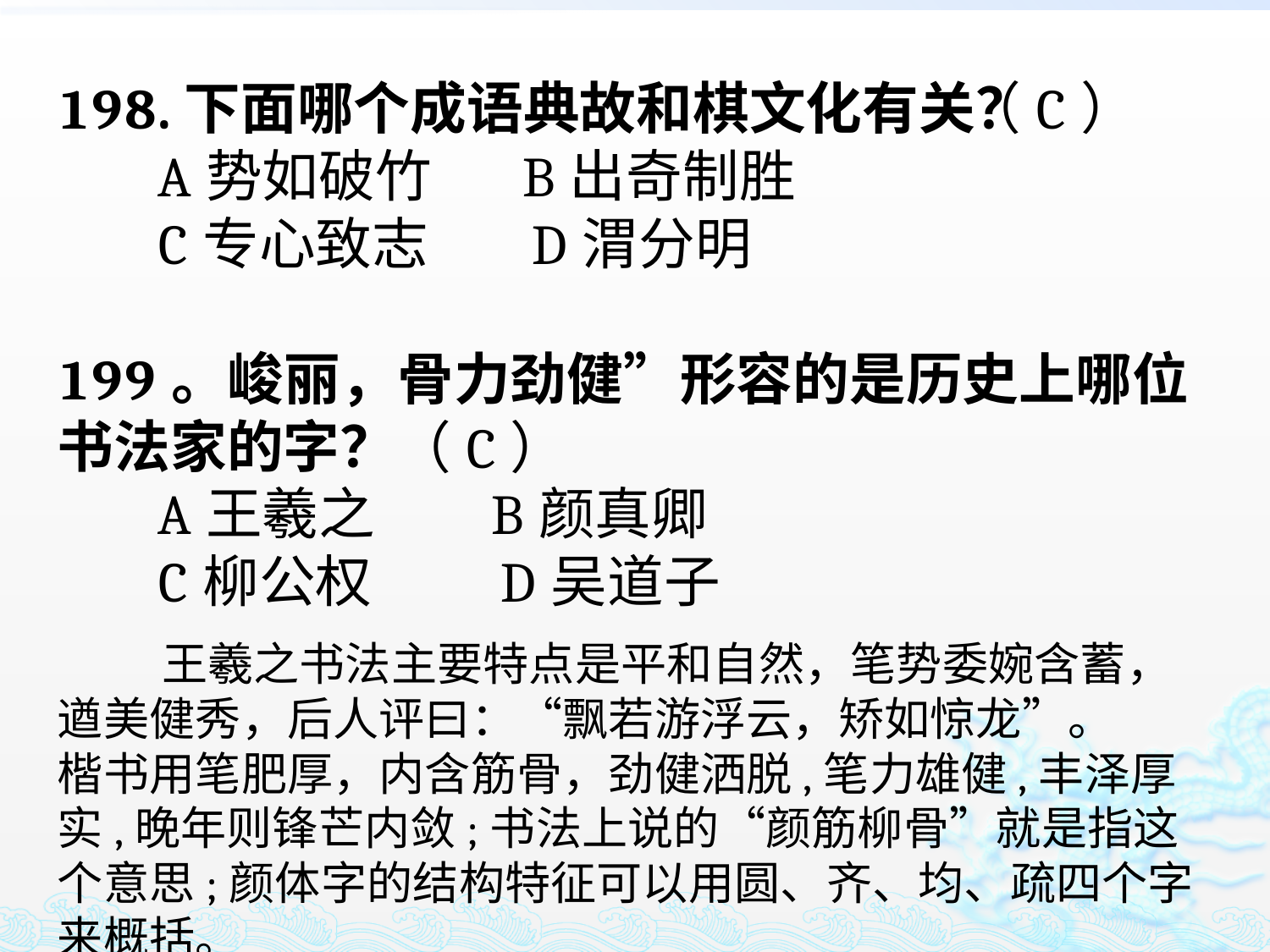

（C）
198.下面哪个成语典故和棋文化有关？
        A势如破竹      B出奇制胜
        C专心致志       D渭分明

199。峻丽，骨力劲健”形容的是历史上哪位书法家的字？
        A王羲之        B颜真卿
        C柳公权         D吴道子
（C）
         王羲之书法主要特点是平和自然，笔势委婉含蓄，遒美健秀，后人评曰：“飘若游浮云，矫如惊龙”。
楷书用笔肥厚，内含筋骨，劲健洒脱,笔力雄健,丰泽厚实,晚年则锋芒内敛;书法上说的“颜筋柳骨”就是指这个意思;颜体字的结构特征可以用圆、齐、均、疏四个字来概括。